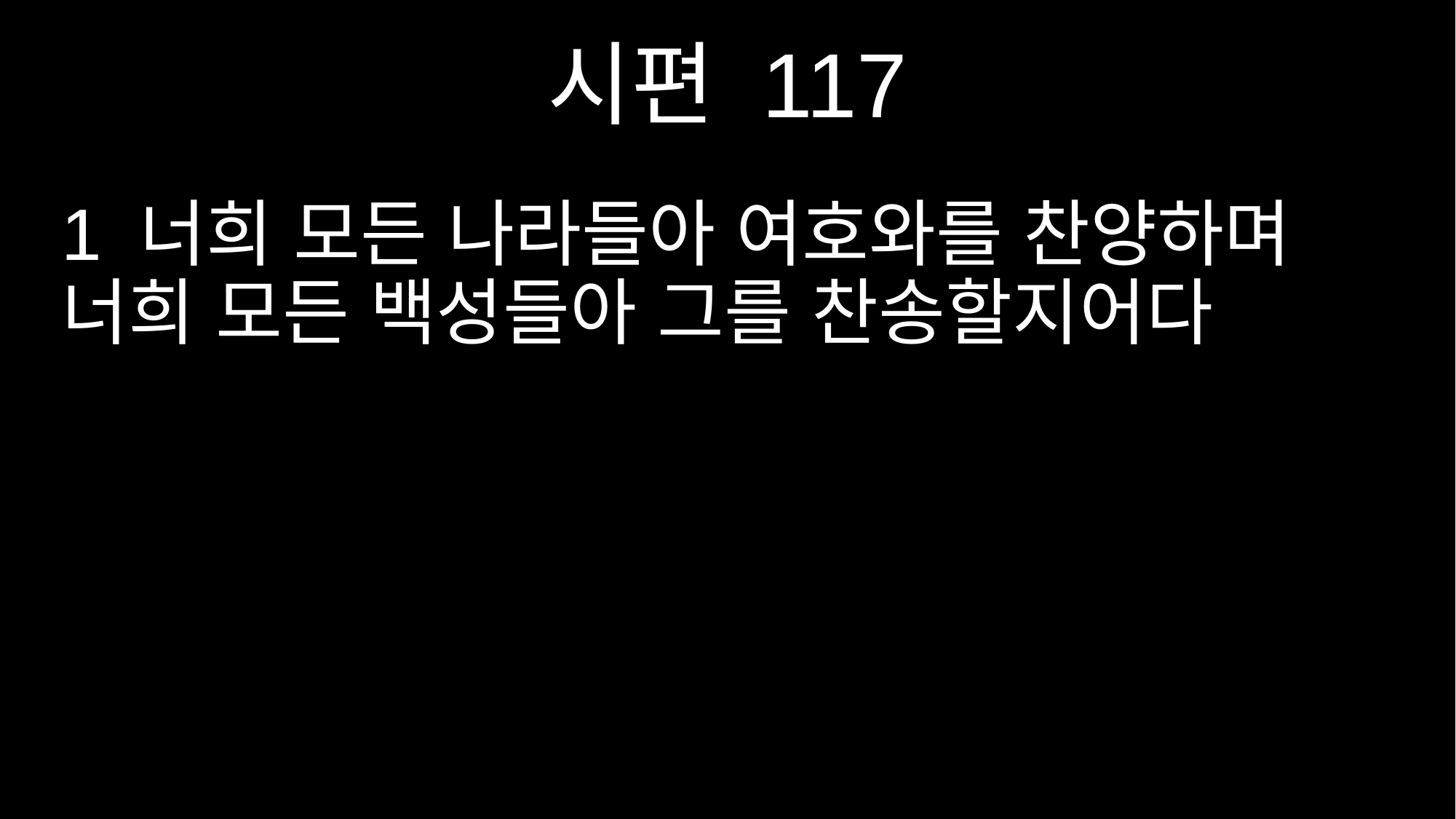

시편 117
1 너희 모든 나라들아 여호와를 찬양하며 너희 모든 백성들아 그를 찬송할지어다